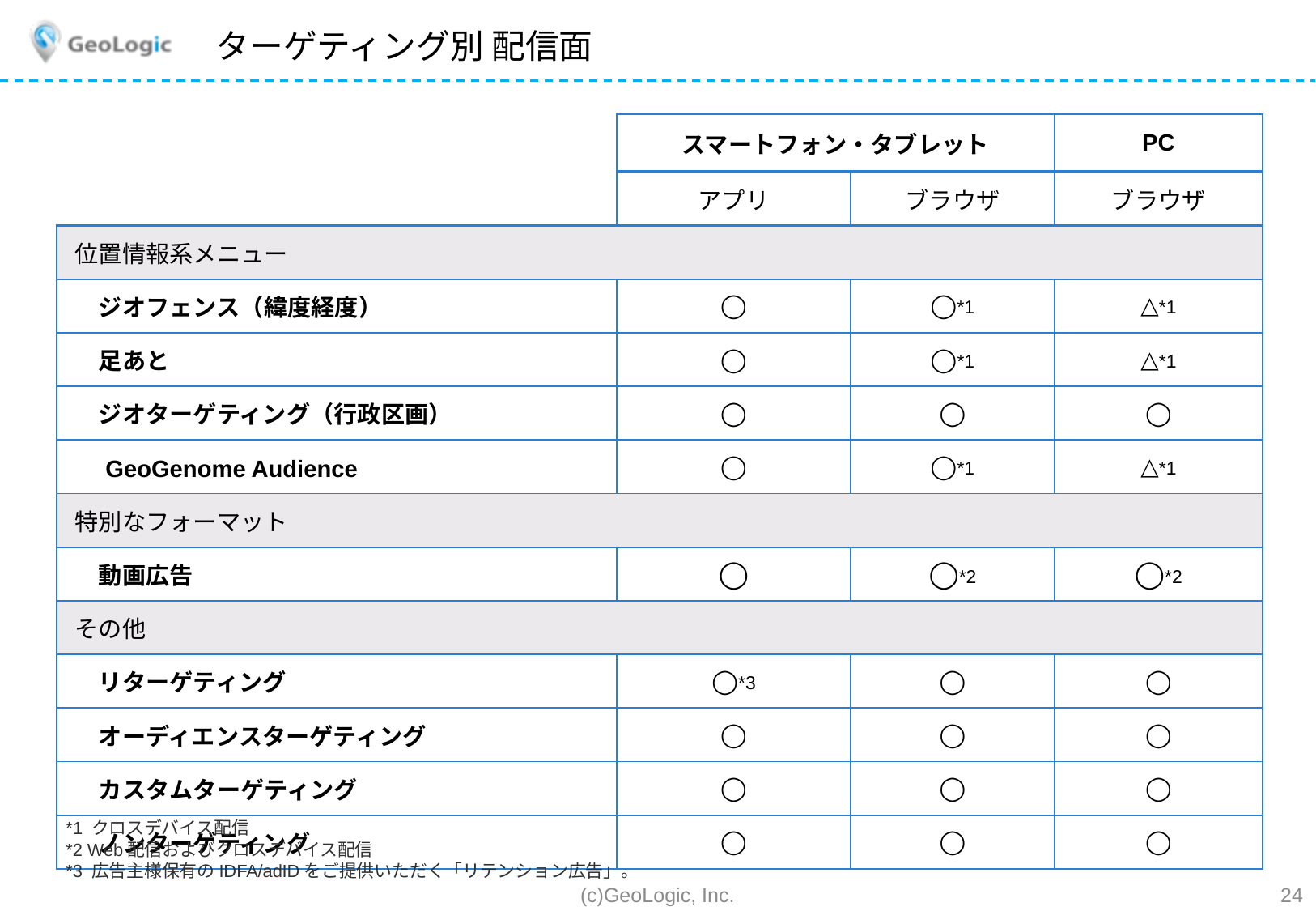

# ターゲティング別 配信面
|  | スマートフォン・タブレット |  | PC |
| --- | --- | --- | --- |
|  | アプリ | ブラウザ | ブラウザ |
| 位置情報系メニュー |  |  |  |
| ジオフェンス（緯度経度） | ◯ | ◯\*1 | △\*1 |
| 足あと | ◯ | ◯\*1 | △\*1 |
| ジオターゲティング（行政区画） | ◯ | ◯ | ◯ |
| GeoGenome Audience | ◯ | ◯\*1 | △\*1 |
| 特別なフォーマット |  |  |  |
| 動画広告 | ◯ | ◯\*2 | ◯\*2 |
| その他 |  |  |  |
| リターゲティング | ◯\*3 | ◯ | ◯ |
| オーディエンスターゲティング | ◯ | ◯ | ◯ |
| カスタムターゲティング | ◯ | ◯ | ◯ |
| ノンターゲティング | ◯ | ◯ | ◯ |
*1 クロスデバイス配信
*2 Web配信およびクロスデバイス配信
*3 広告主様保有のIDFA/adIDをご提供いただく「リテンション広告」。
(c)GeoLogic, Inc.
24